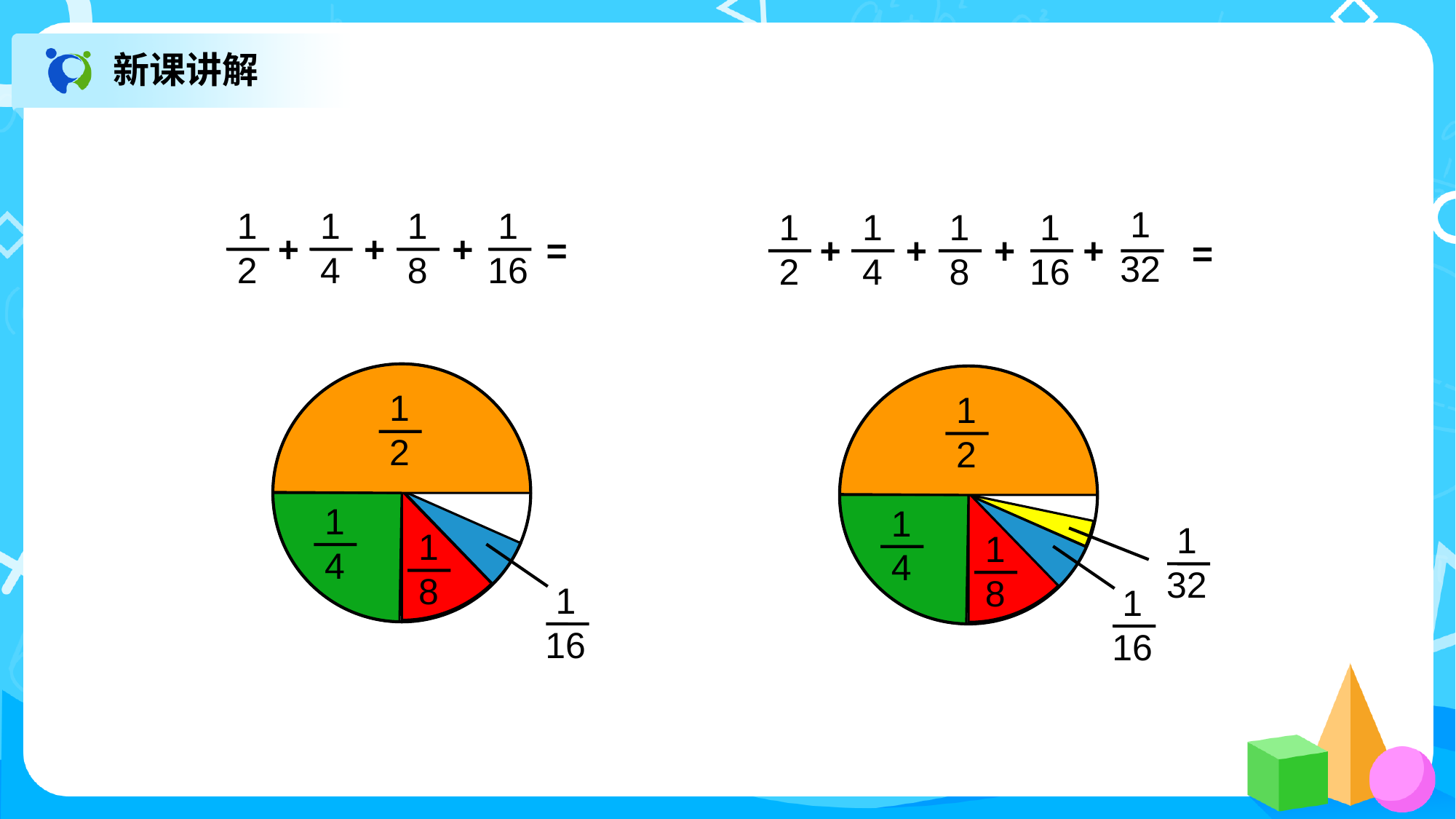

新课讲解
 1
32
1
2

1
4

+
1
8

 1
16

+
+
+
=

1
2

1
4

+
1
8

+
 1
16

+
=

1
2

1
4

1
8

1
2

1
4

1
8

 1
16

 1
32

 1
16